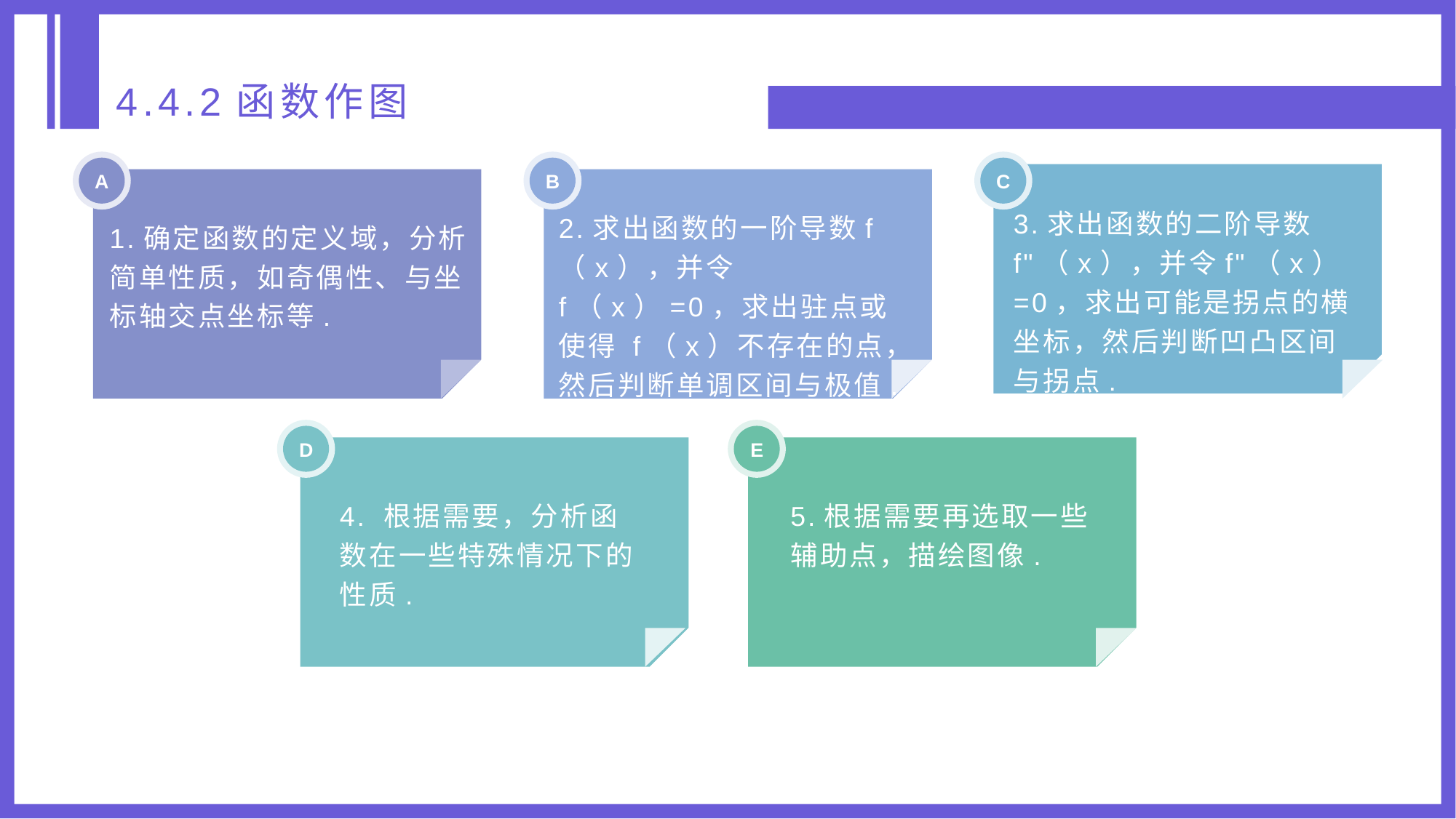

4.4.2函数作图

A
B
C

3.求出函数的二阶导数 f"（x），并令f"（x）=0，求出可能是拐点的横坐标，然后判断凹凸区间与拐点.
2.求出函数的一阶导数f（x），并令f（x）=0，求出驻点或使得 f（x）不存在的点，然后判断单调区间与极值.

1.确定函数的定义域，分析简单性质，如奇偶性、与坐标轴交点坐标等.

D
E

4. 根据需要，分析函数在一些特殊情况下的性质.
5.根据需要再选取一些辅助点，描绘图像.